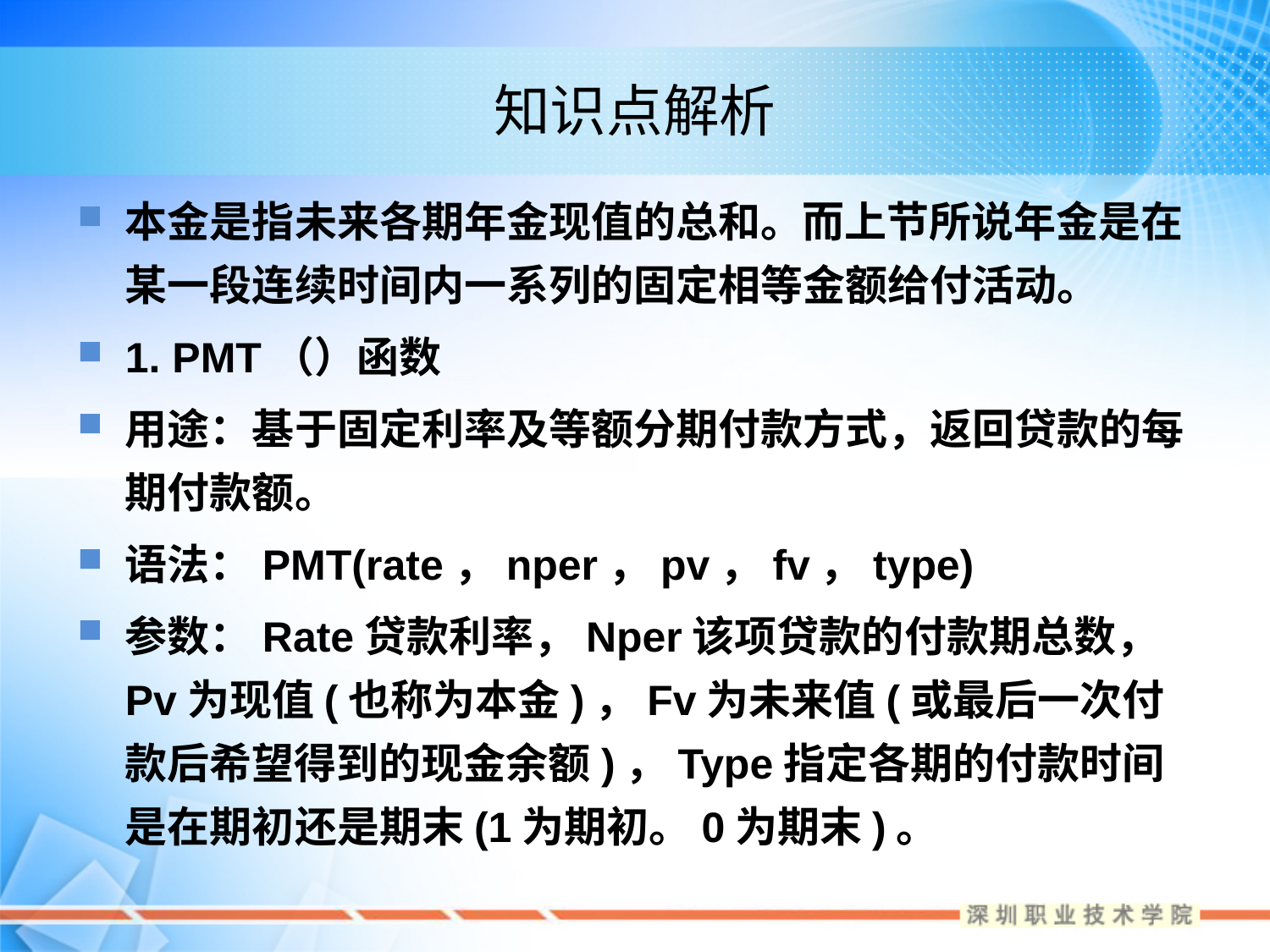

# 知识点解析
本金是指未来各期年金现值的总和。而上节所说年金是在某一段连续时间内一系列的固定相等金额给付活动。
1. PMT（）函数
用途：基于固定利率及等额分期付款方式，返回贷款的每期付款额。
语法：PMT(rate，nper，pv，fv，type)
参数：Rate贷款利率，Nper该项贷款的付款期总数，Pv为现值(也称为本金)，Fv为未来值(或最后一次付款后希望得到的现金余额)，Type指定各期的付款时间是在期初还是期末(1为期初。0为期末)。